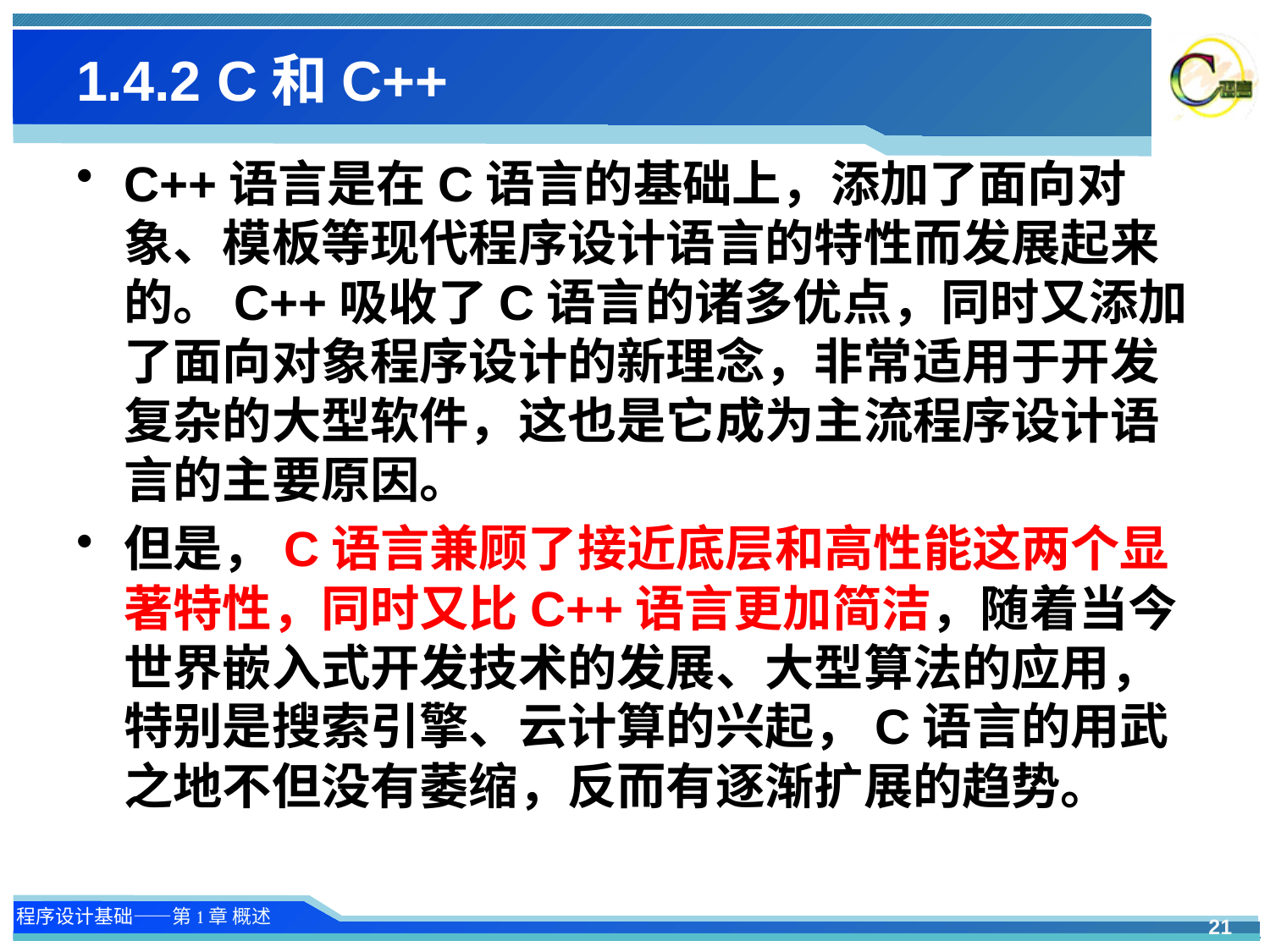

# 1.4.2 C和C++
C++语言是在C语言的基础上，添加了面向对象、模板等现代程序设计语言的特性而发展起来的。C++吸收了C语言的诸多优点，同时又添加了面向对象程序设计的新理念，非常适用于开发复杂的大型软件，这也是它成为主流程序设计语言的主要原因。
但是，C语言兼顾了接近底层和高性能这两个显著特性，同时又比C++语言更加简洁，随着当今世界嵌入式开发技术的发展、大型算法的应用，特别是搜索引擎、云计算的兴起，C语言的用武之地不但没有萎缩，反而有逐渐扩展的趋势。
21